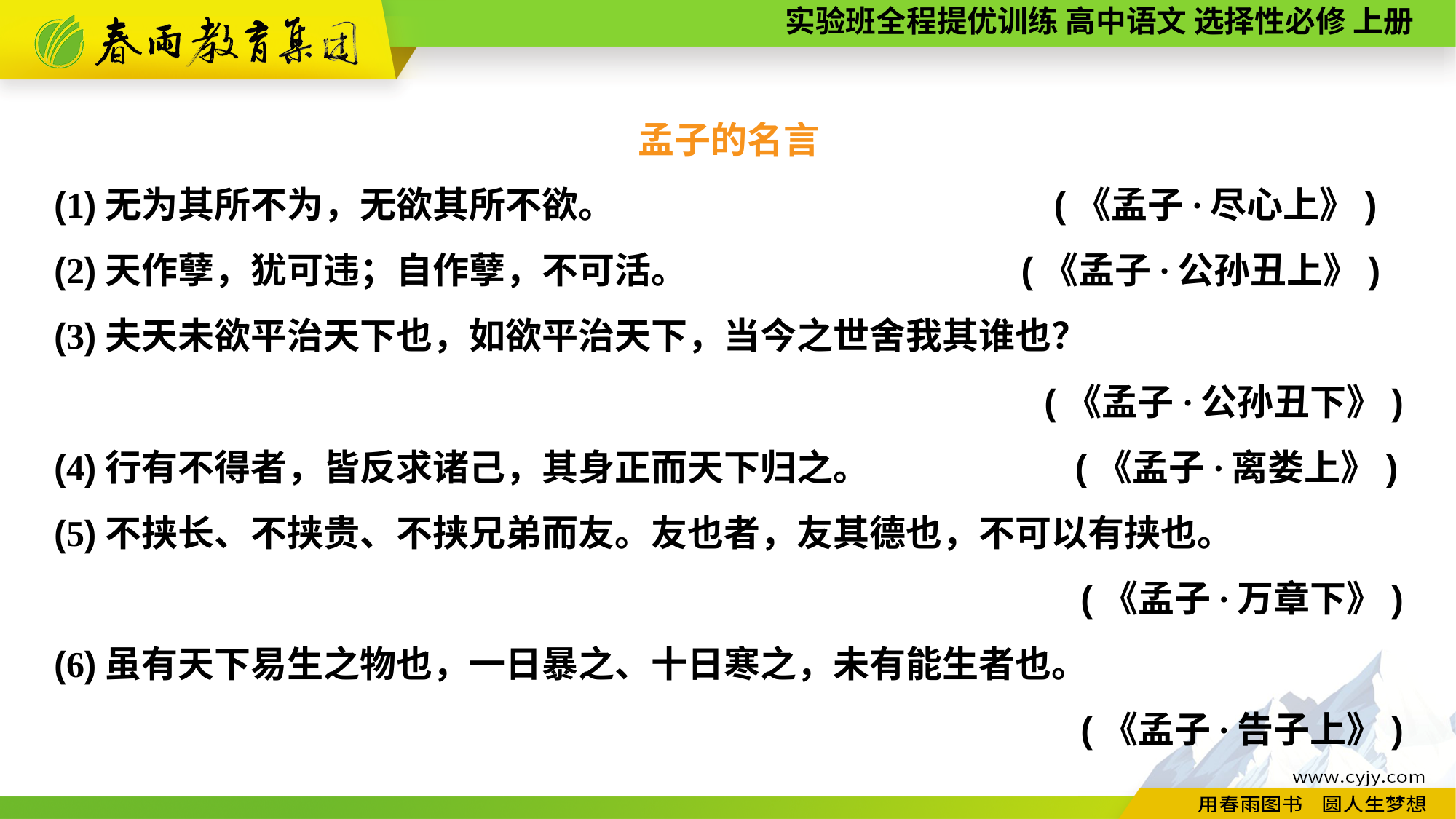

孟子的名言
(1)无为其所不为，无欲其所不欲。	                                         (《孟子·尽心上》)
(2)天作孽，犹可违；自作孽，不可活。 	                                     (《孟子·公孙丑上》)
(3)夫天未欲平治天下也，如欲平治天下，当今之世舍我其谁也？
(《孟子·公孙丑下》)
(4)行有不得者，皆反求诸己，其身正而天下归之。                        (《孟子·离娄上》)
(5)不挟长、不挟贵、不挟兄弟而友。友也者，友其德也，不可以有挟也。
(《孟子·万章下》)
(6)虽有天下易生之物也，一日暴之、十日寒之，未有能生者也。
(《孟子·告子上》)